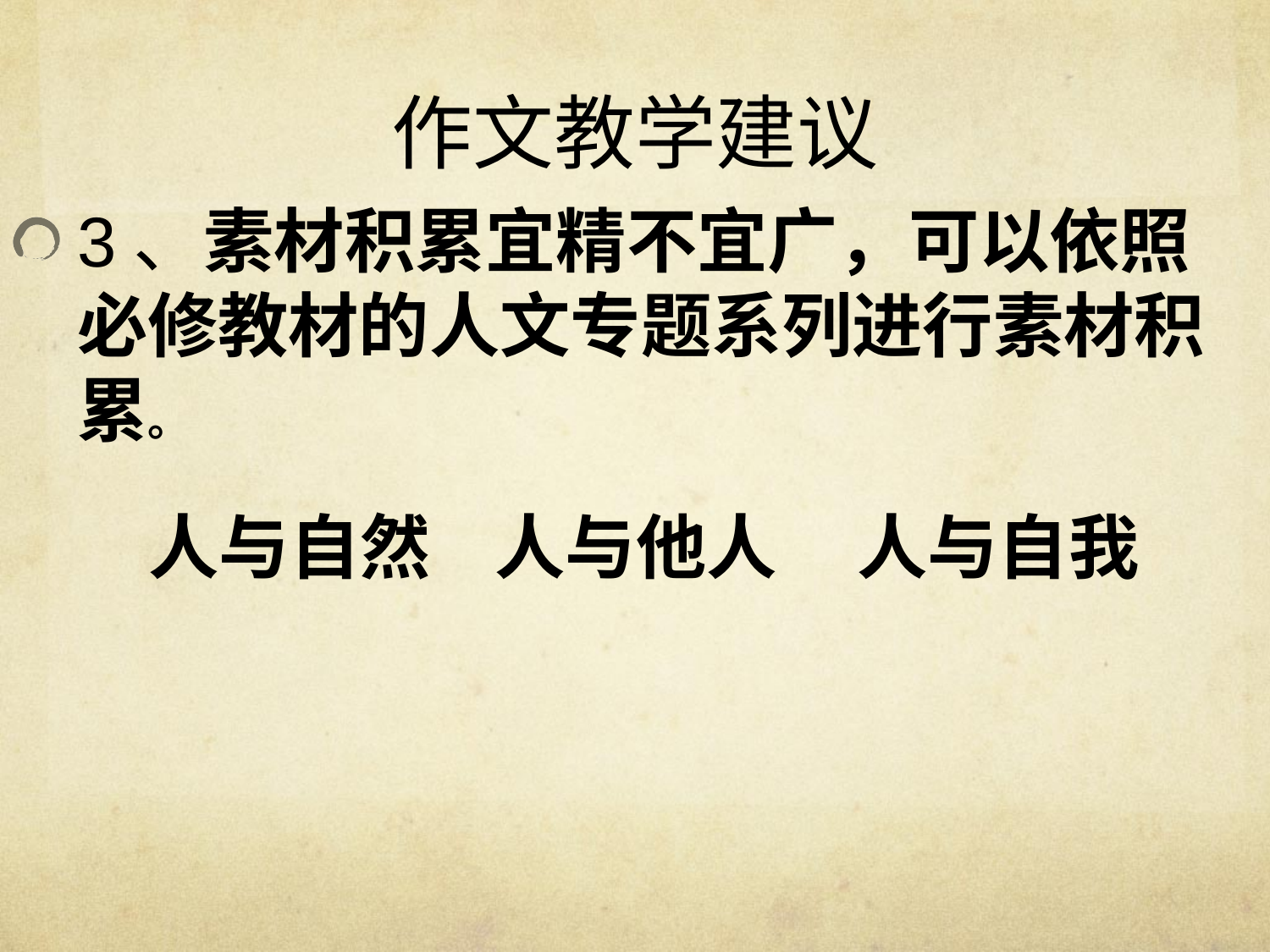

# 作文教学建议
3、素材积累宜精不宜广，可以依照必修教材的人文专题系列进行素材积累。
人与自然    人与他人     人与自我